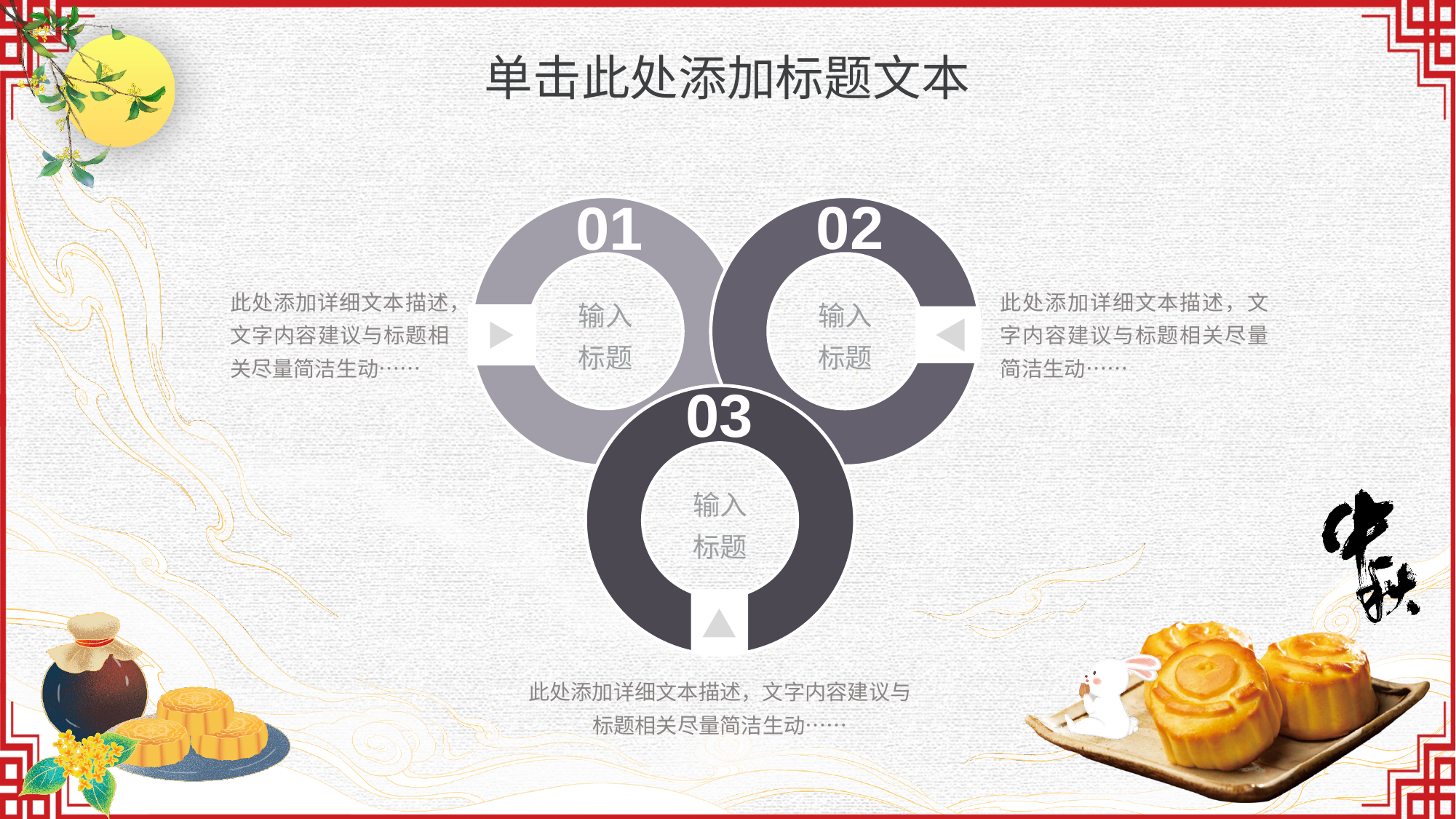

单击此处添加标题文本
输入
标题
输入
标题
01
02
此处添加详细文本描述，文字内容建议与标题相关尽量简洁生动……
此处添加详细文本描述，文字内容建议与标题相关尽量简洁生动……

输入
标题
03

此处添加详细文本描述，文字内容建议与标题相关尽量简洁生动……